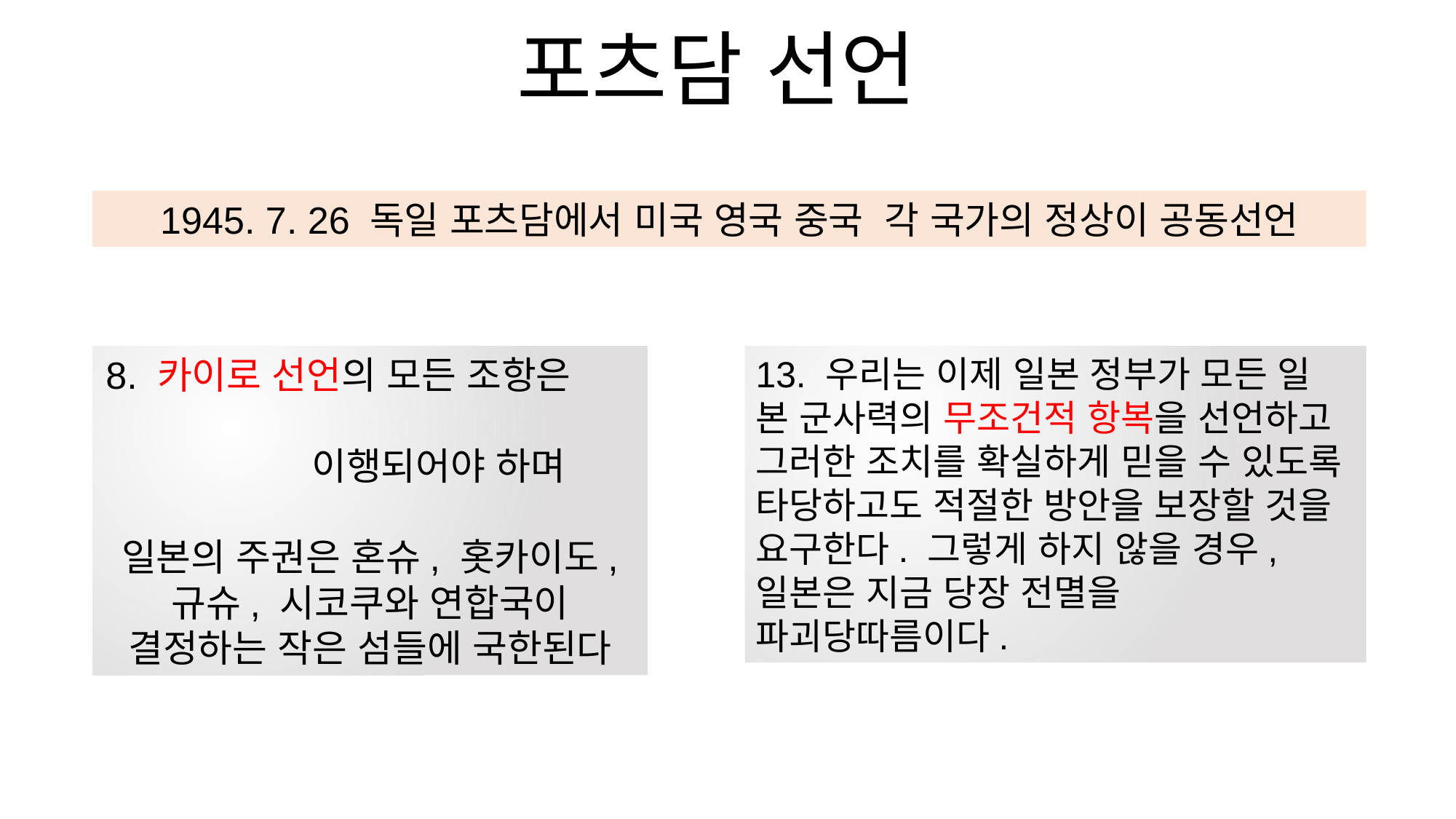

# 포츠담 선언
1945. 7. 26 독일 포츠담에서 미국 영국 중국  각 국가의 정상이 공동선언
8. 카이로 선언의 모든 조항은                                                                        이행되어야 하며

일본의 주권은 혼슈, 홋카이도, 규슈, 시코쿠와 연합국이 결정하는 작은 섬들에 국한된다
13. 우리는 이제 일본 정부가 모든 일    본 군사력의 무조건적 항복을 선언하고 그러한 조치를 확실하게 믿을 수 있도록 타당하고도 적절한 방안을 보장할 것을 요구한다. 그렇게 하지 않을 경우, 일본은 지금 당장 전멸을 파괴당따름이다.